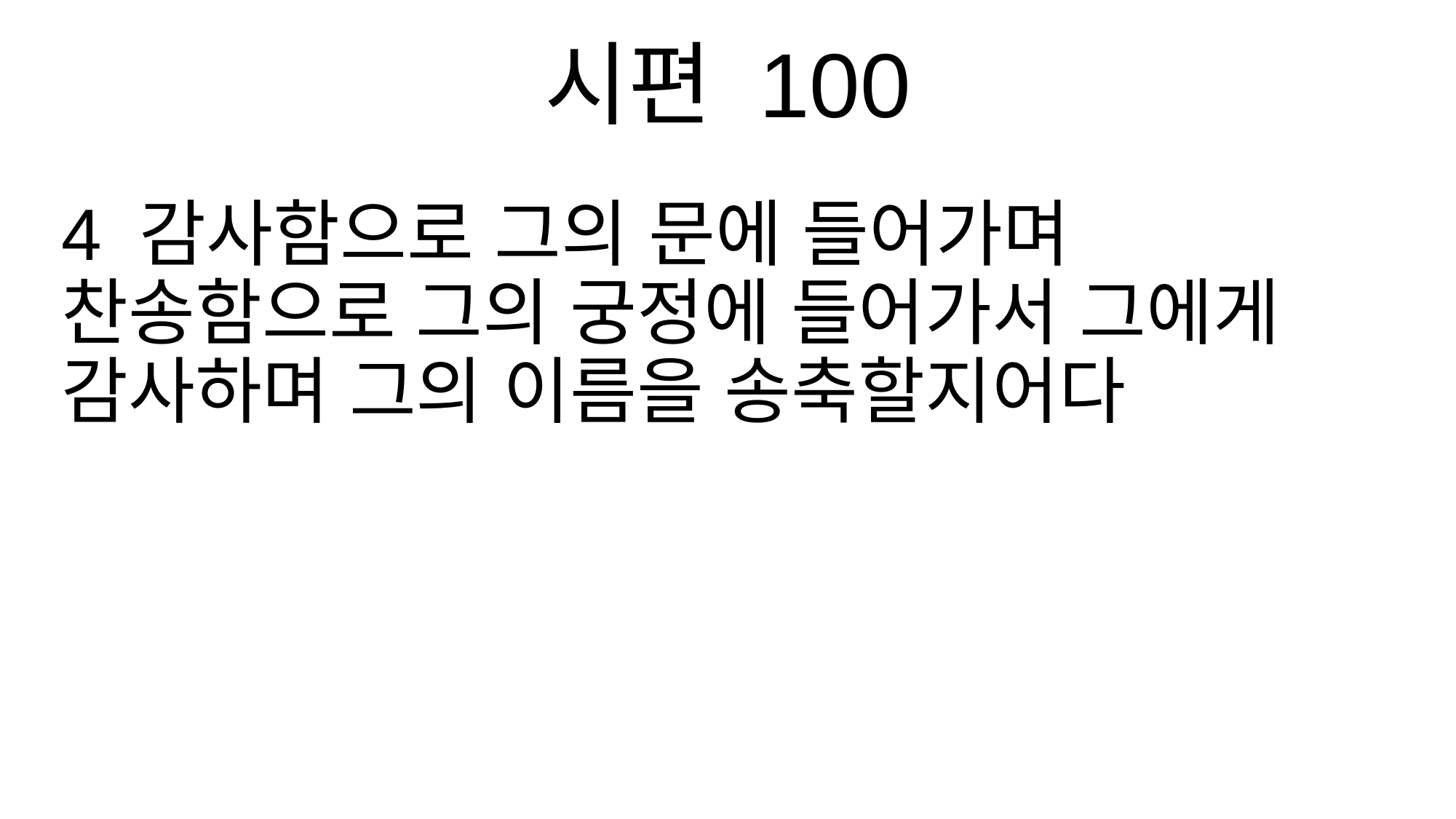

시편 100
4 감사함으로 그의 문에 들어가며 찬송함으로 그의 궁정에 들어가서 그에게 감사하며 그의 이름을 송축할지어다